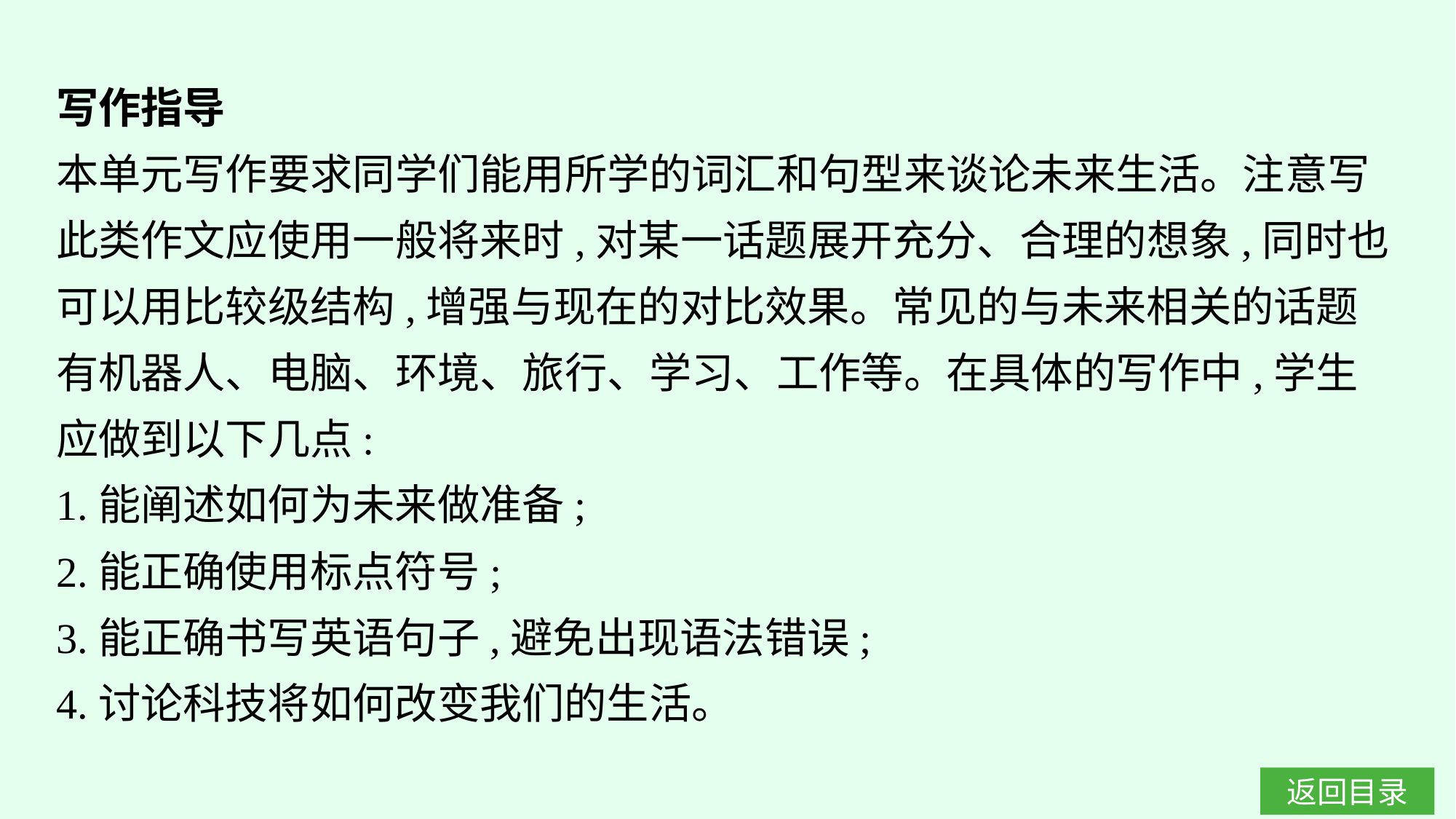

写作指导
本单元写作要求同学们能用所学的词汇和句型来谈论未来生活。注意写此类作文应使用一般将来时,对某一话题展开充分、合理的想象,同时也可以用比较级结构,增强与现在的对比效果。常见的与未来相关的话题有机器人、电脑、环境、旅行、学习、工作等。在具体的写作中,学生应做到以下几点:
1.能阐述如何为未来做准备;
2.能正确使用标点符号;
3.能正确书写英语句子,避免出现语法错误;
4.讨论科技将如何改变我们的生活。